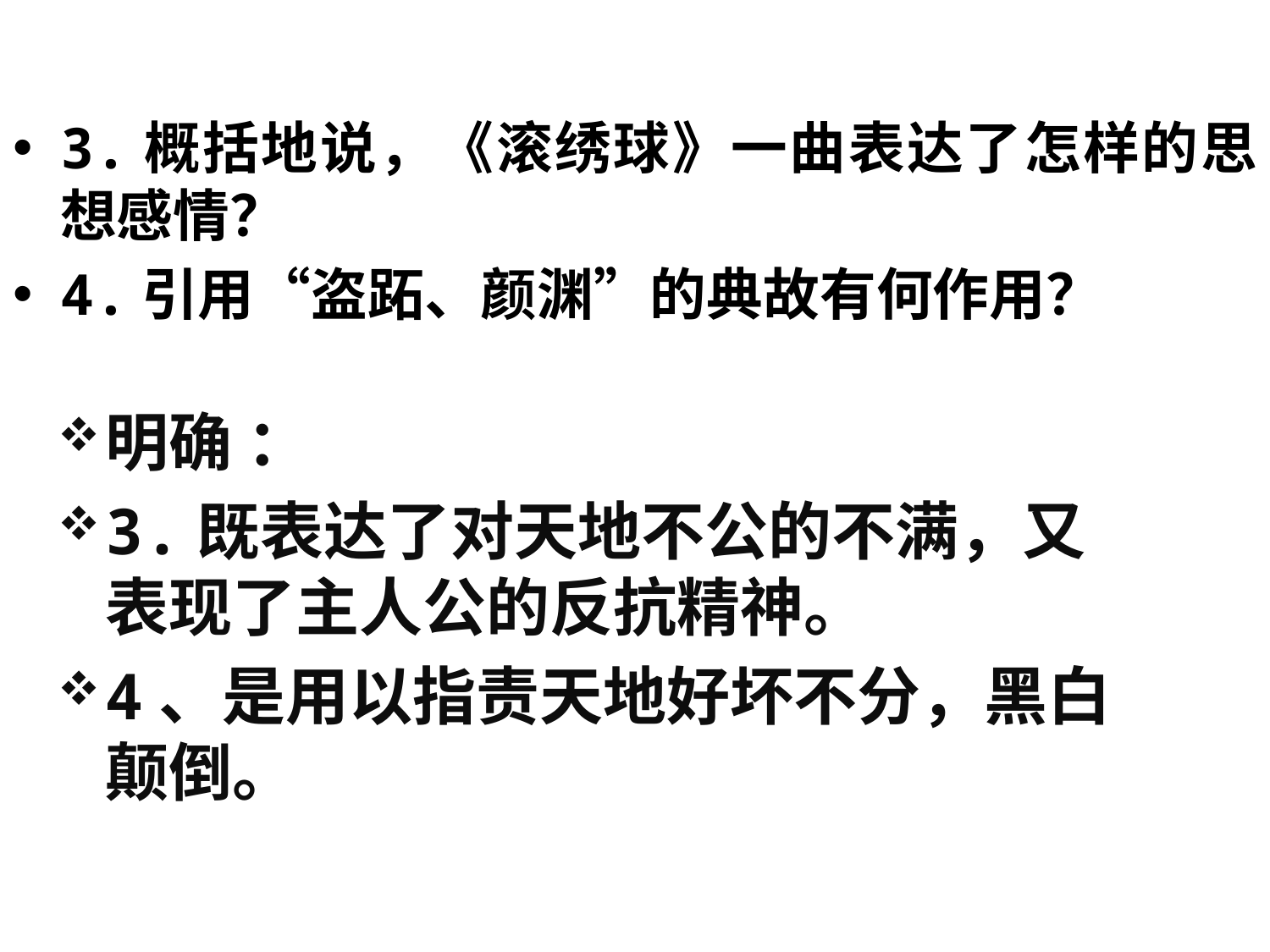

# 3.概括地说，《滚绣球》一曲表达了怎样的思想感情？
4.引用“盗跖、颜渊”的典故有何作用？
明确 ：
3.既表达了对天地不公的不满，又表现了主人公的反抗精神。
4、是用以指责天地好坏不分，黑白颠倒。